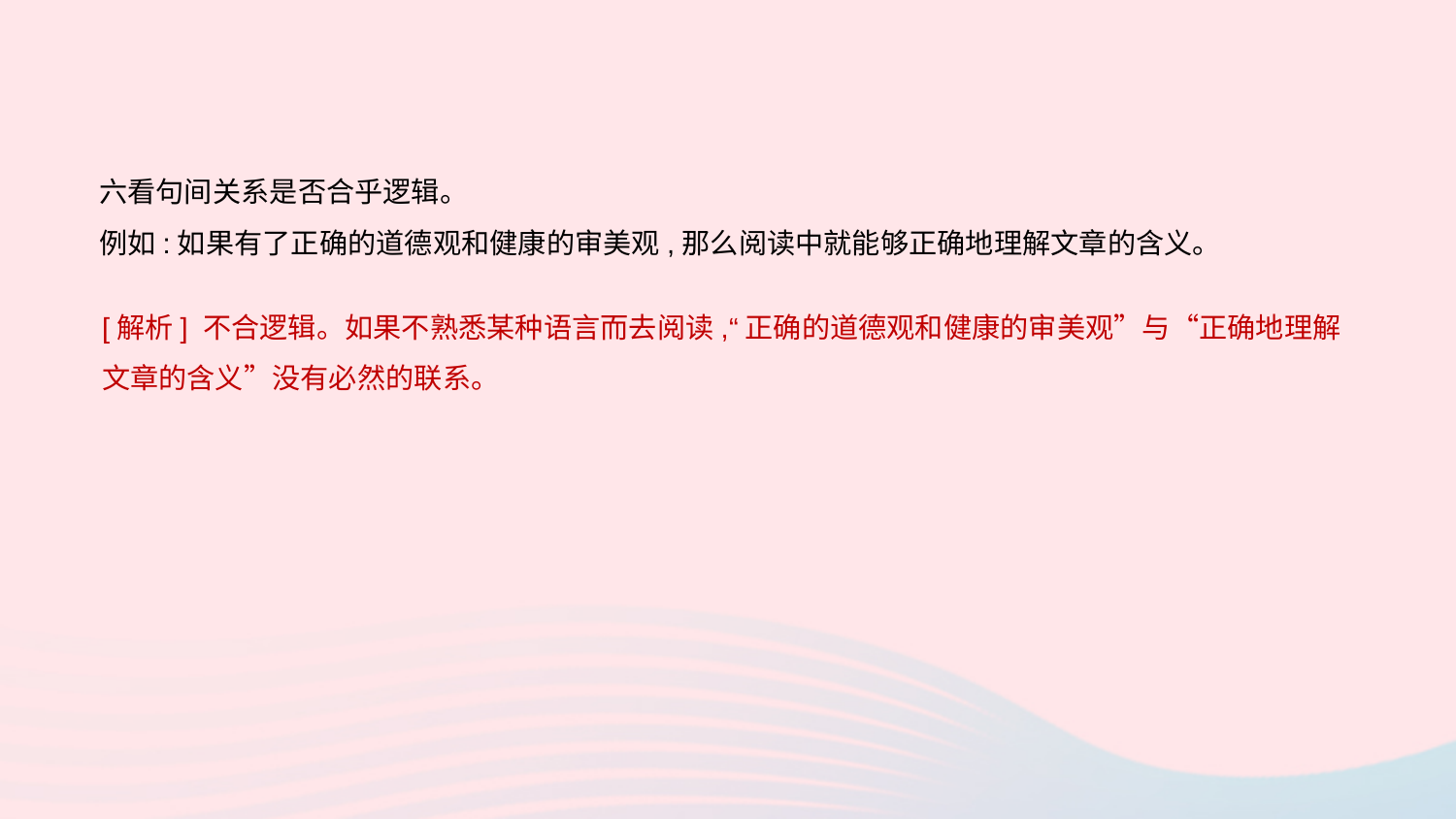

六看句间关系是否合乎逻辑。
例如:如果有了正确的道德观和健康的审美观,那么阅读中就能够正确地理解文章的含义。
[解析] 不合逻辑。如果不熟悉某种语言而去阅读,“正确的道德观和健康的审美观”与“正确地理解文章的含义”没有必然的联系。